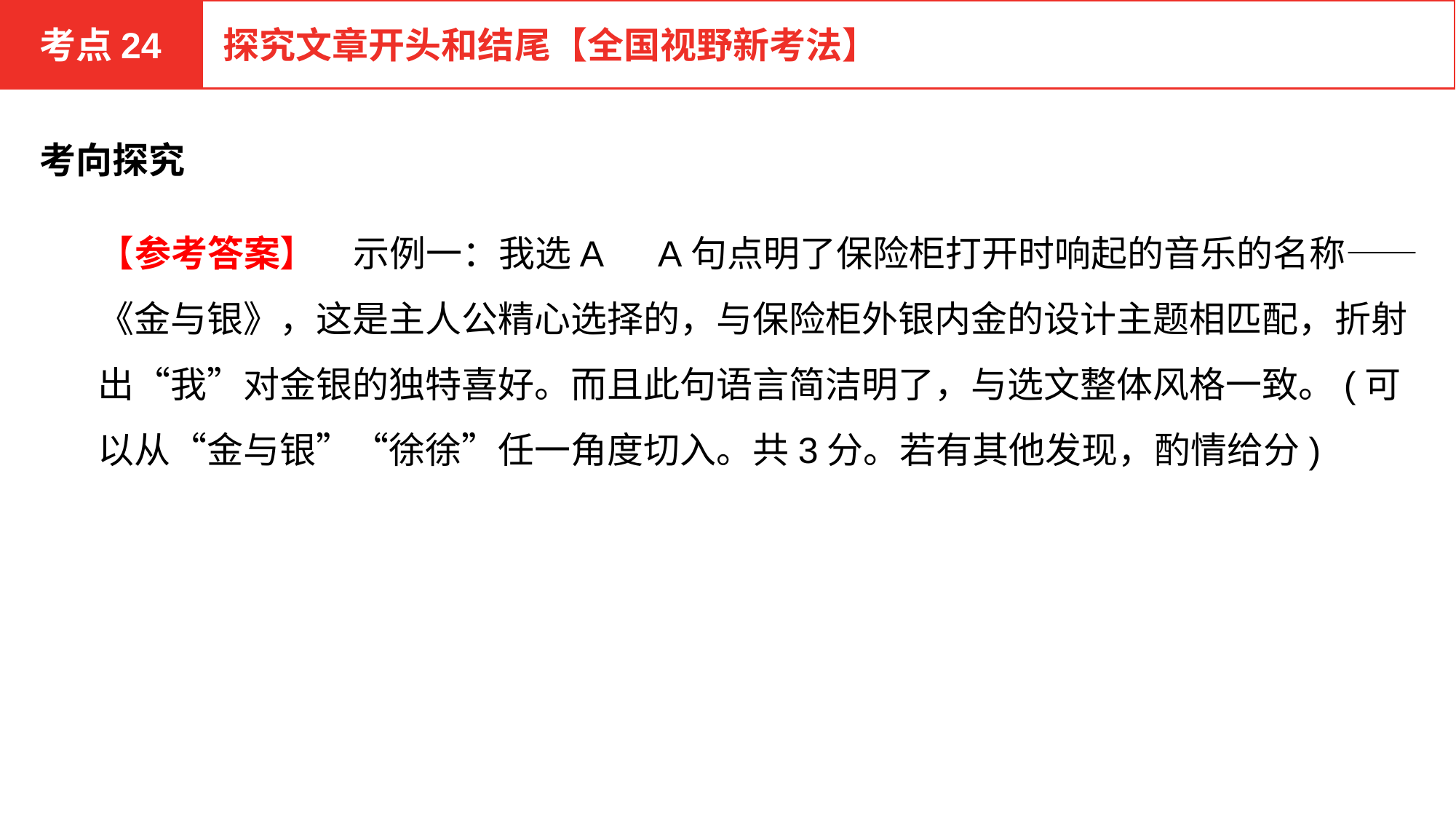

考点24
探究文章开头和结尾【全国视野新考法】
考向探究

【参考答案】　示例一：我选A　A句点明了保险柜打开时响起的音乐的名称——《金与银》，这是主人公精心选择的，与保险柜外银内金的设计主题相匹配，折射出“我”对金银的独特喜好。而且此句语言简洁明了，与选文整体风格一致。(可以从“金与银”“徐徐”任一角度切入。共3分。若有其他发现，酌情给分)